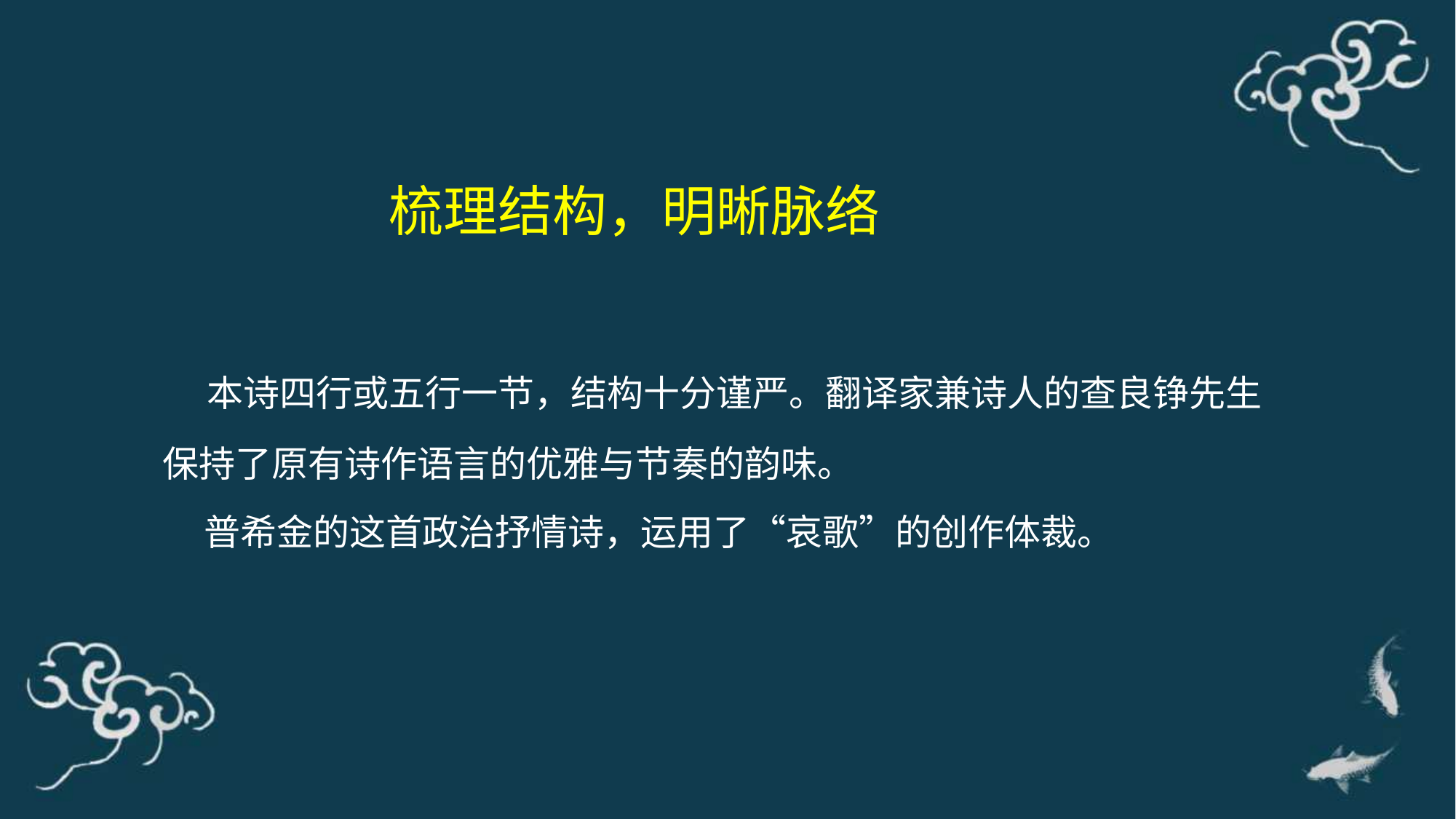

梳理结构，明晰脉络
   本诗四行或五行一节，结构十分谨严。翻译家兼诗人的查良铮先生保持了原有诗作语言的优雅与节奏的韵味。
    普希金的这首政治抒情诗，运用了“哀歌”的创作体裁。